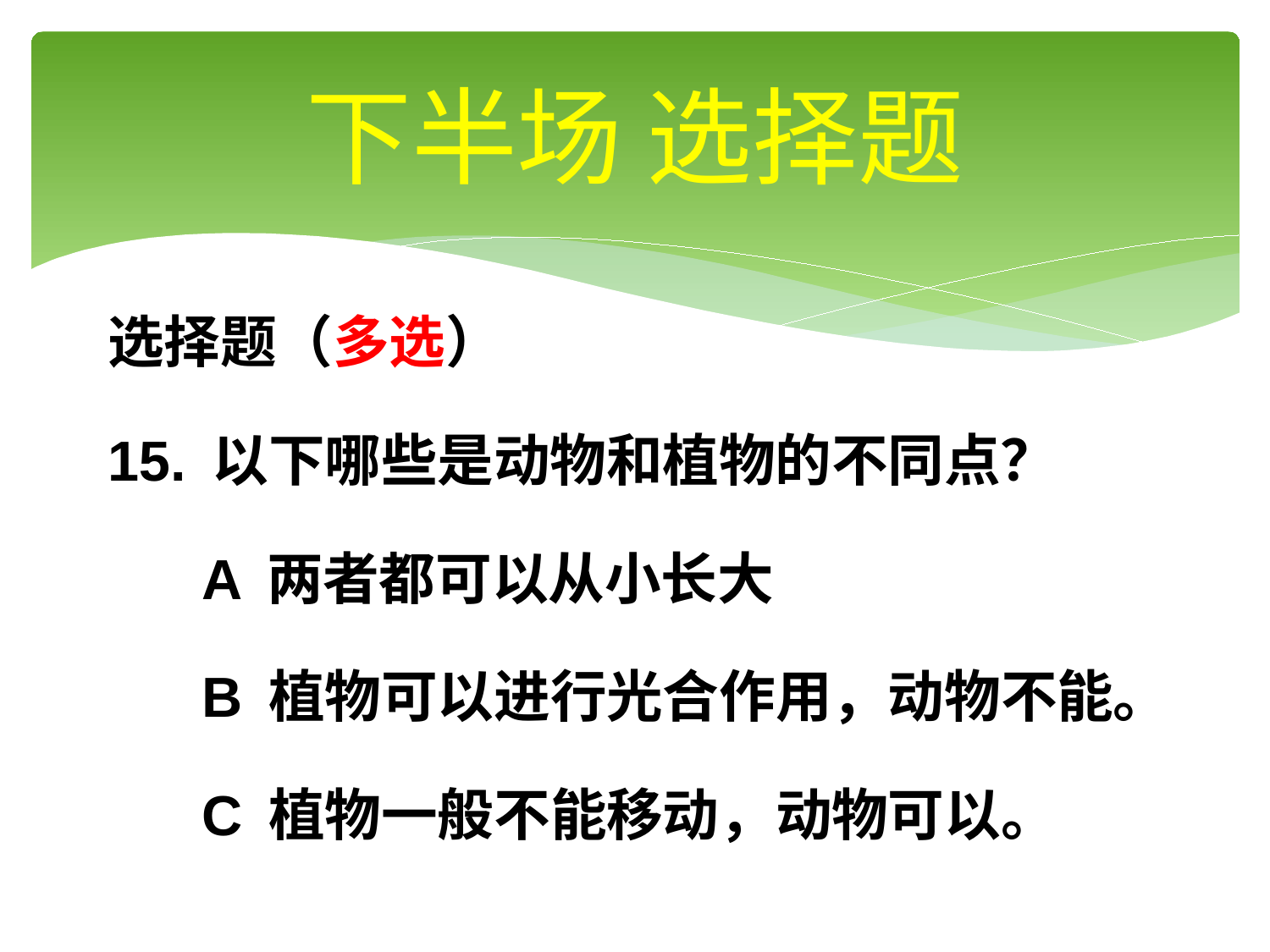

# 下半场 选择题
选择题（多选）
15. 以下哪些是动物和植物的不同点？
      A 两者都可以从小长大
      B 植物可以进行光合作用，动物不能。
      C 植物一般不能移动，动物可以。